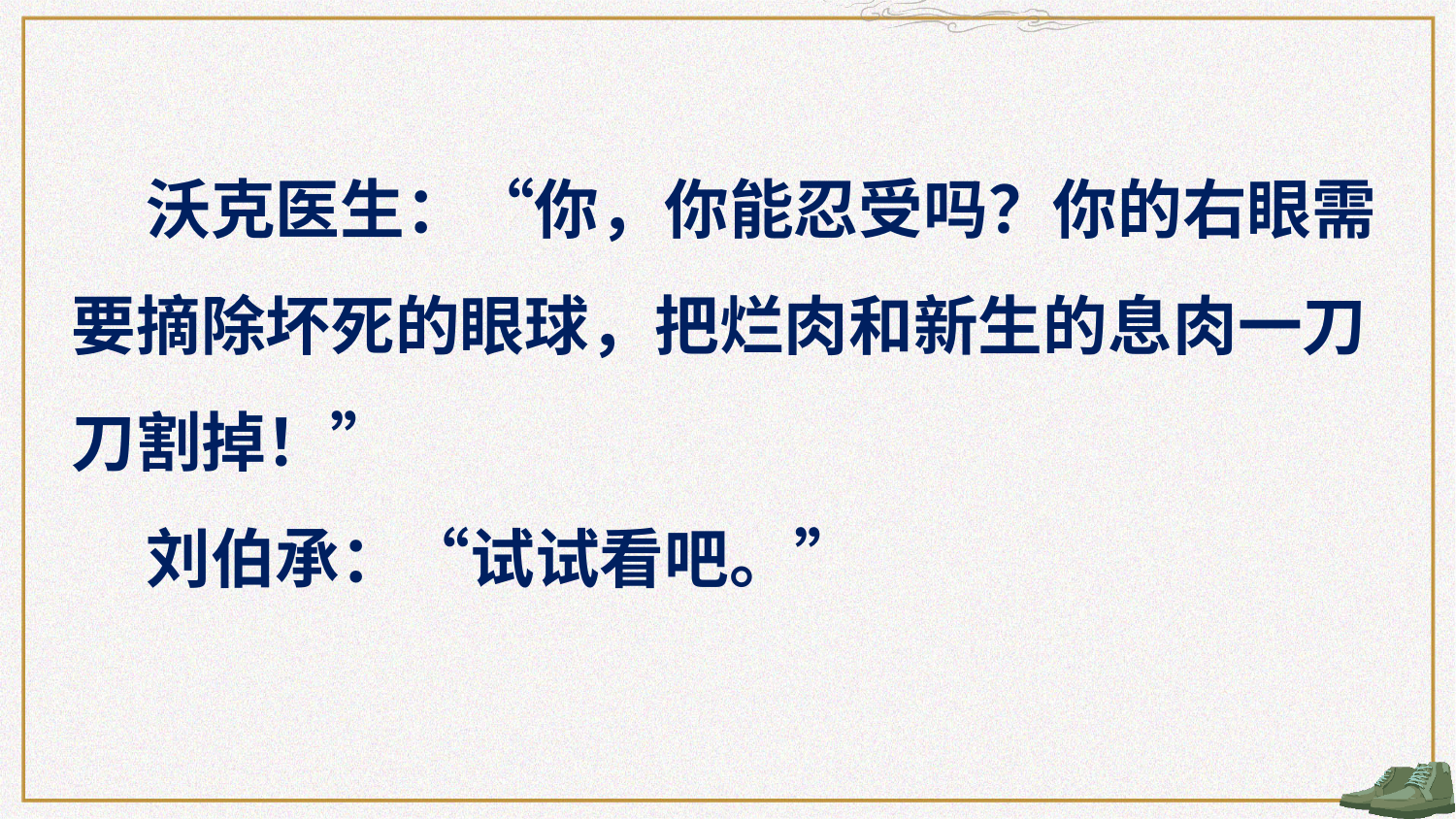

沃克医生：“你，你能忍受吗？你的右眼需要摘除坏死的眼球，把烂肉和新生的息肉一刀刀割掉！”
    刘伯承：“试试看吧。”